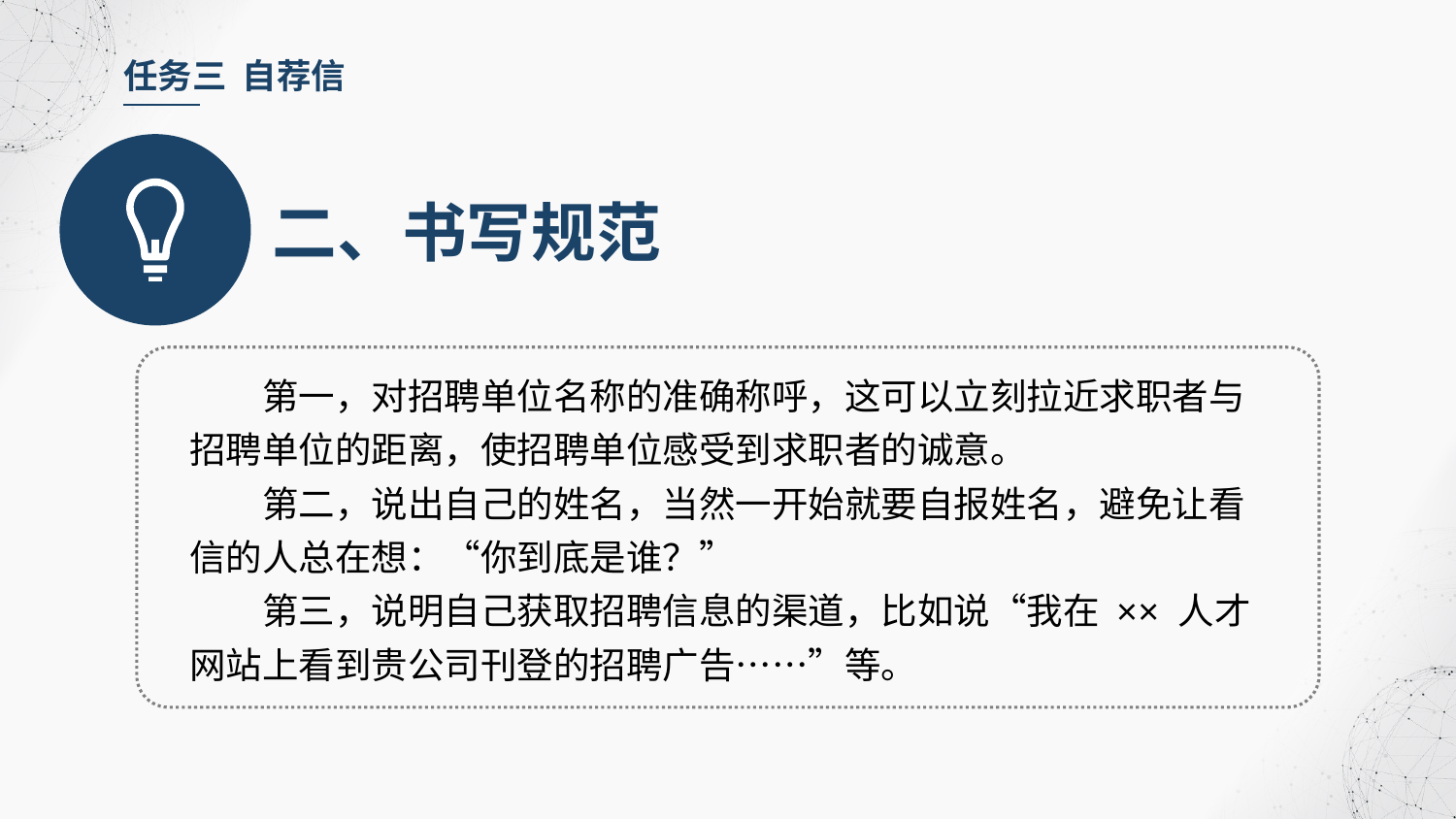

任务三  自荐信

二、书写规范

第一，对招聘单位名称的准确称呼，这可以立刻拉近求职者与招聘单位的距离，使招聘单位感受到求职者的诚意。
第二，说出自己的姓名，当然一开始就要自报姓名，避免让看信的人总在想：“你到底是谁？”
第三，说明自己获取招聘信息的渠道，比如说“我在 ×× 人才网站上看到贵公司刊登的招聘广告……”等。